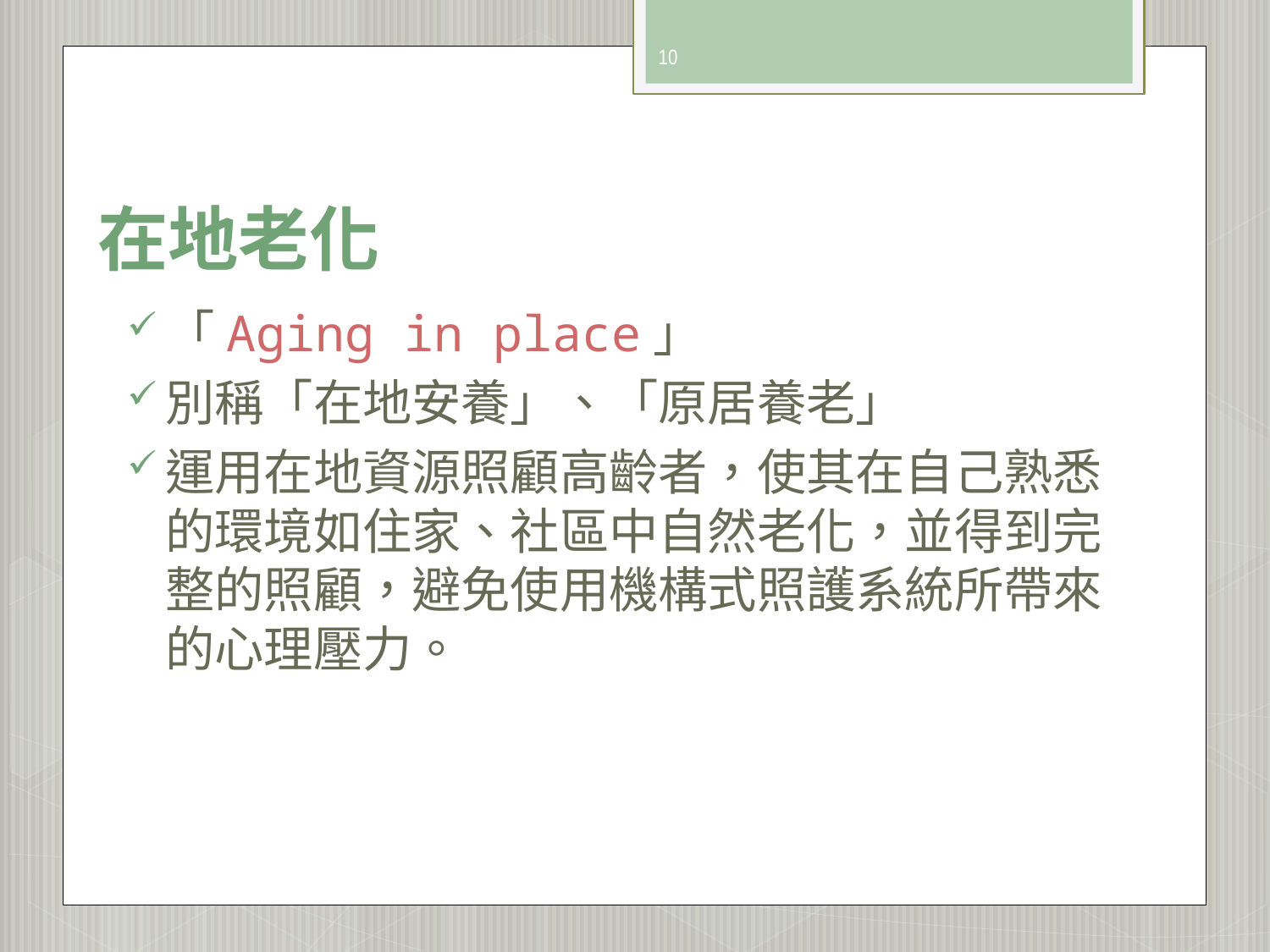

10
# 在地老化
「Aging in place」
別稱「在地安養」、「原居養老」
運用在地資源照顧高齡者，使其在自己熟悉的環境如住家、社區中自然老化，並得到完整的照顧，避免使用機構式照護系統所帶來的心理壓力。